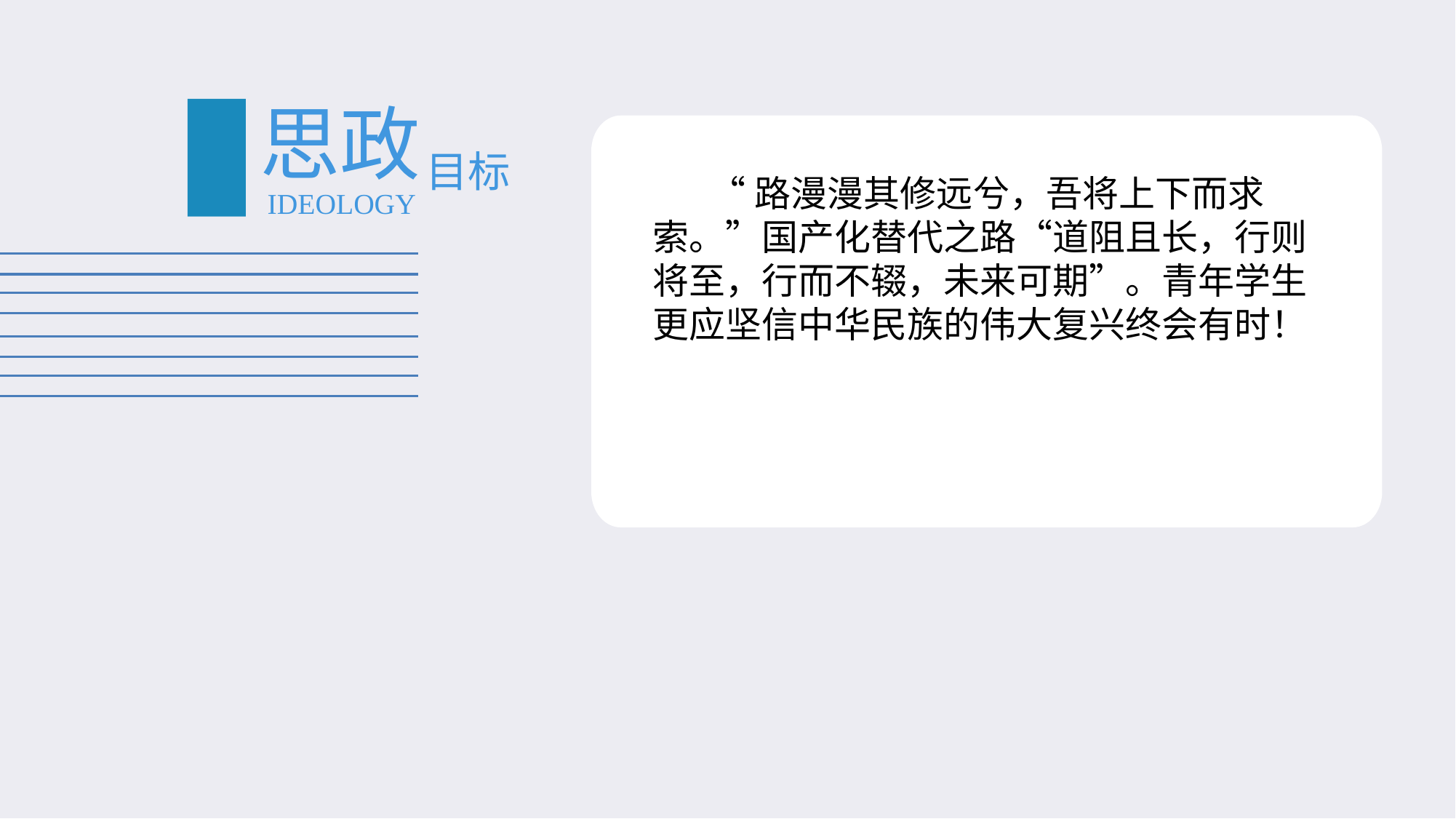

#
思政
目标

       “路漫漫其修远兮，吾将上下而求索。”国产化替代之路“道阻且长，行则将至，行而不辍，未来可期”。青年学生更应坚信中华民族的伟大复兴终会有时！

IDEOLOGY